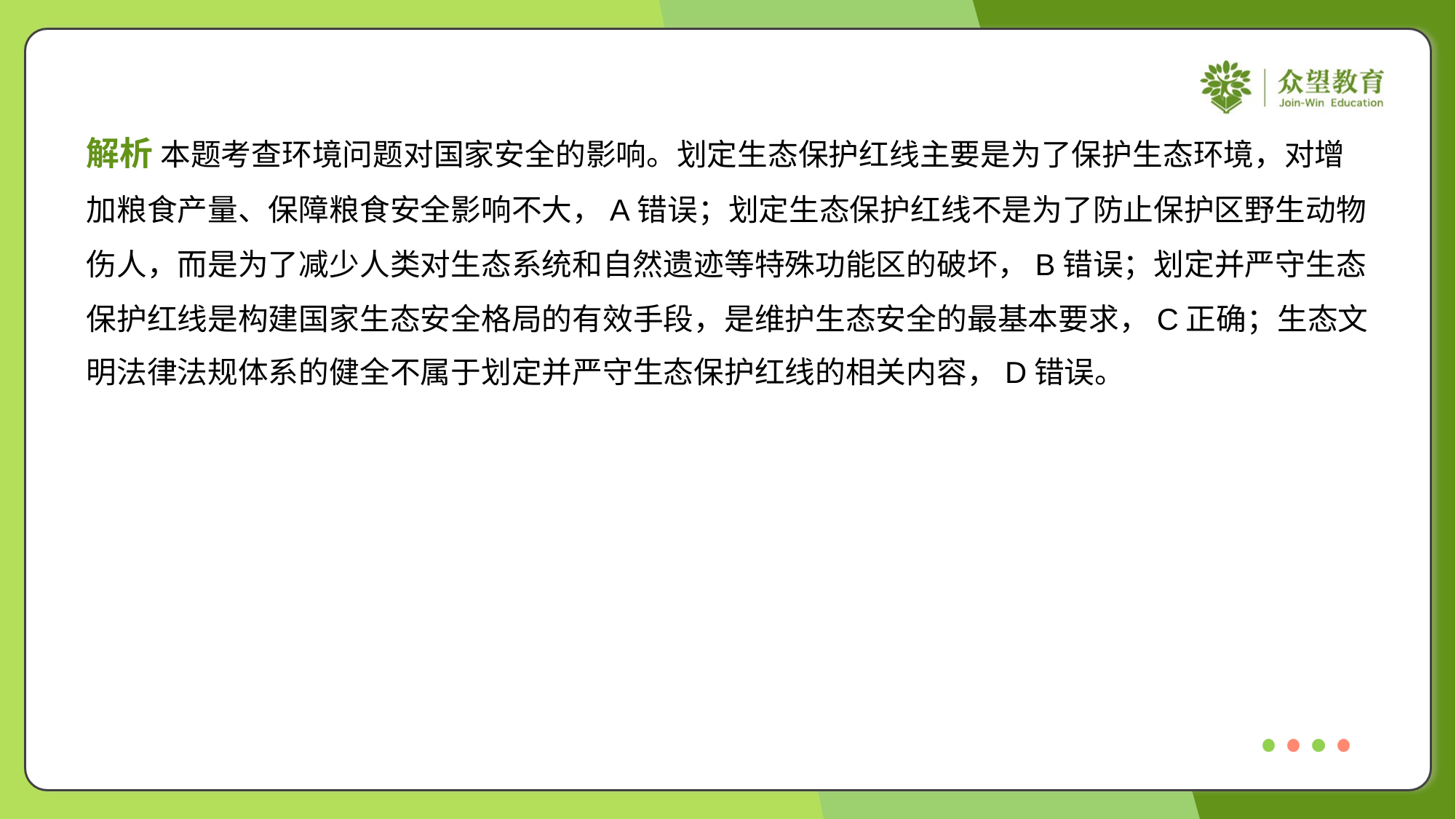

解析 本题考查环境问题对国家安全的影响。划定生态保护红线主要是为了保护生态环境，对增
加粮食产量、保障粮食安全影响不大，A错误；划定生态保护红线不是为了防止保护区野生动物
伤人，而是为了减少人类对生态系统和自然遗迹等特殊功能区的破坏，B错误；划定并严守生态
保护红线是构建国家生态安全格局的有效手段，是维护生态安全的最基本要求，C正确；生态文
明法律法规体系的健全不属于划定并严守生态保护红线的相关内容，D错误。